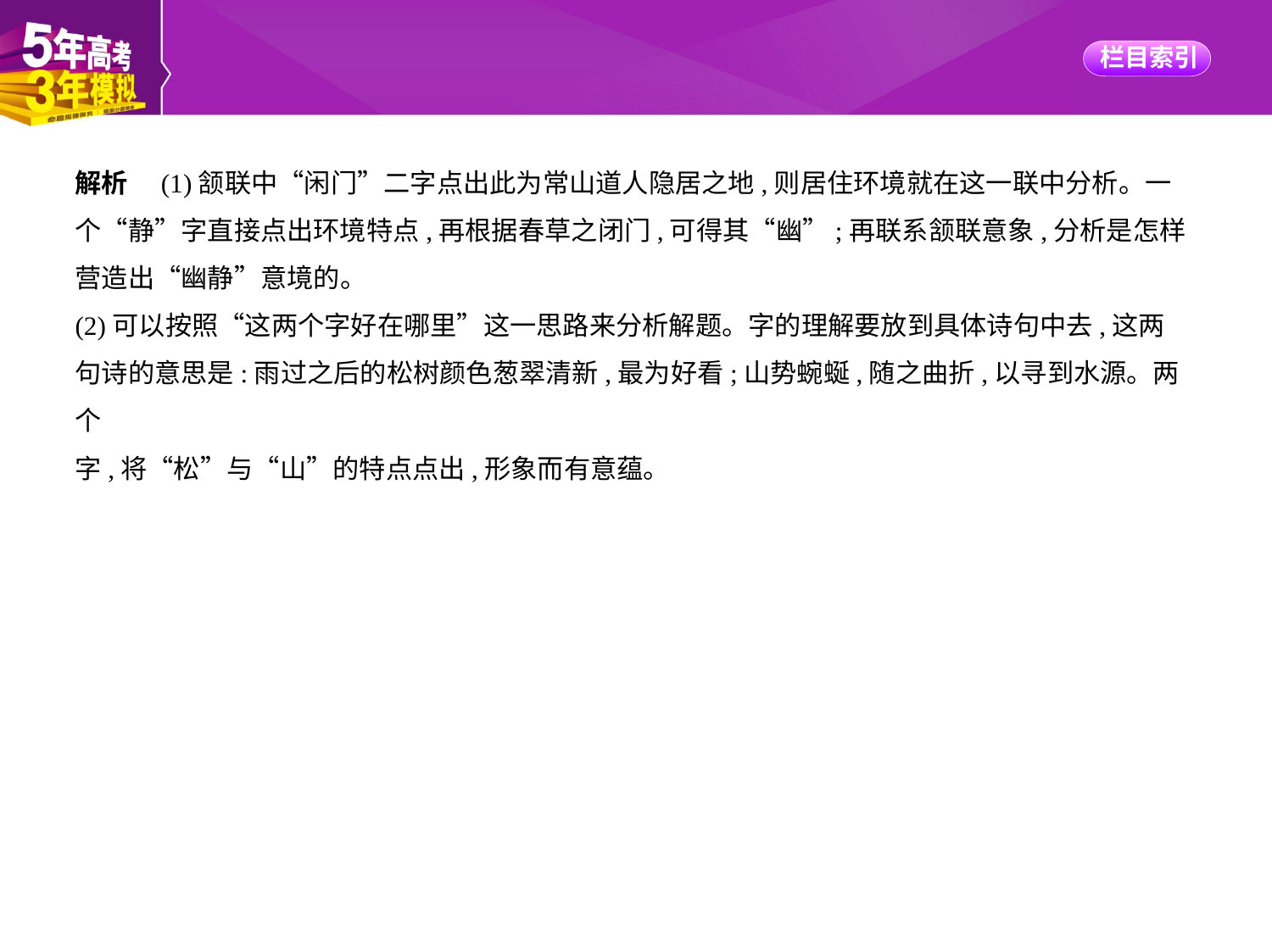

解析　(1)颔联中“闲门”二字点出此为常山道人隐居之地,则居住环境就在这一联中分析。一
个“静”字直接点出环境特点,再根据春草之闭门,可得其“幽”;再联系颔联意象,分析是怎样
营造出“幽静”意境的。
(2)可以按照“这两个字好在哪里”这一思路来分析解题。字的理解要放到具体诗句中去,这两
句诗的意思是:雨过之后的松树颜色葱翠清新,最为好看;山势蜿蜒,随之曲折,以寻到水源。两个
字,将“松”与“山”的特点点出,形象而有意蕴。